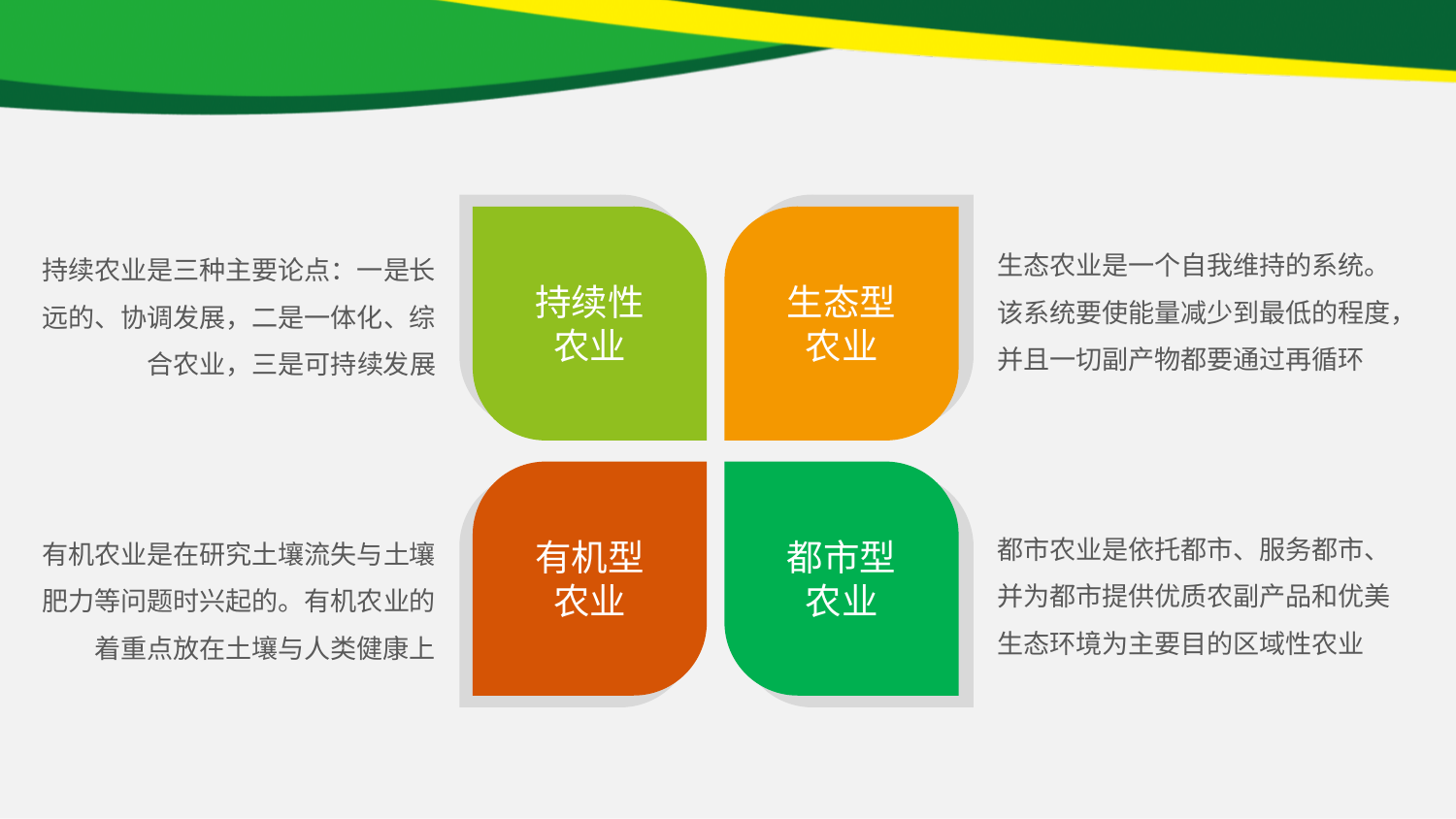

#

持续性
农业

生态型
农业
生态农业是一个自我维持的系统。该系统要使能量减少到最低的程度，并且一切副产物都要通过再循环
持续农业是三种主要论点：一是长远的、协调发展，二是一体化、综合农业，三是可持续发展
有机型
农业

都市型
农业

都市农业是依托都市、服务都市、并为都市提供优质农副产品和优美生态环境为主要目的区域性农业
有机农业是在研究土壤流失与土壤肥力等问题时兴起的。有机农业的着重点放在土壤与人类健康上